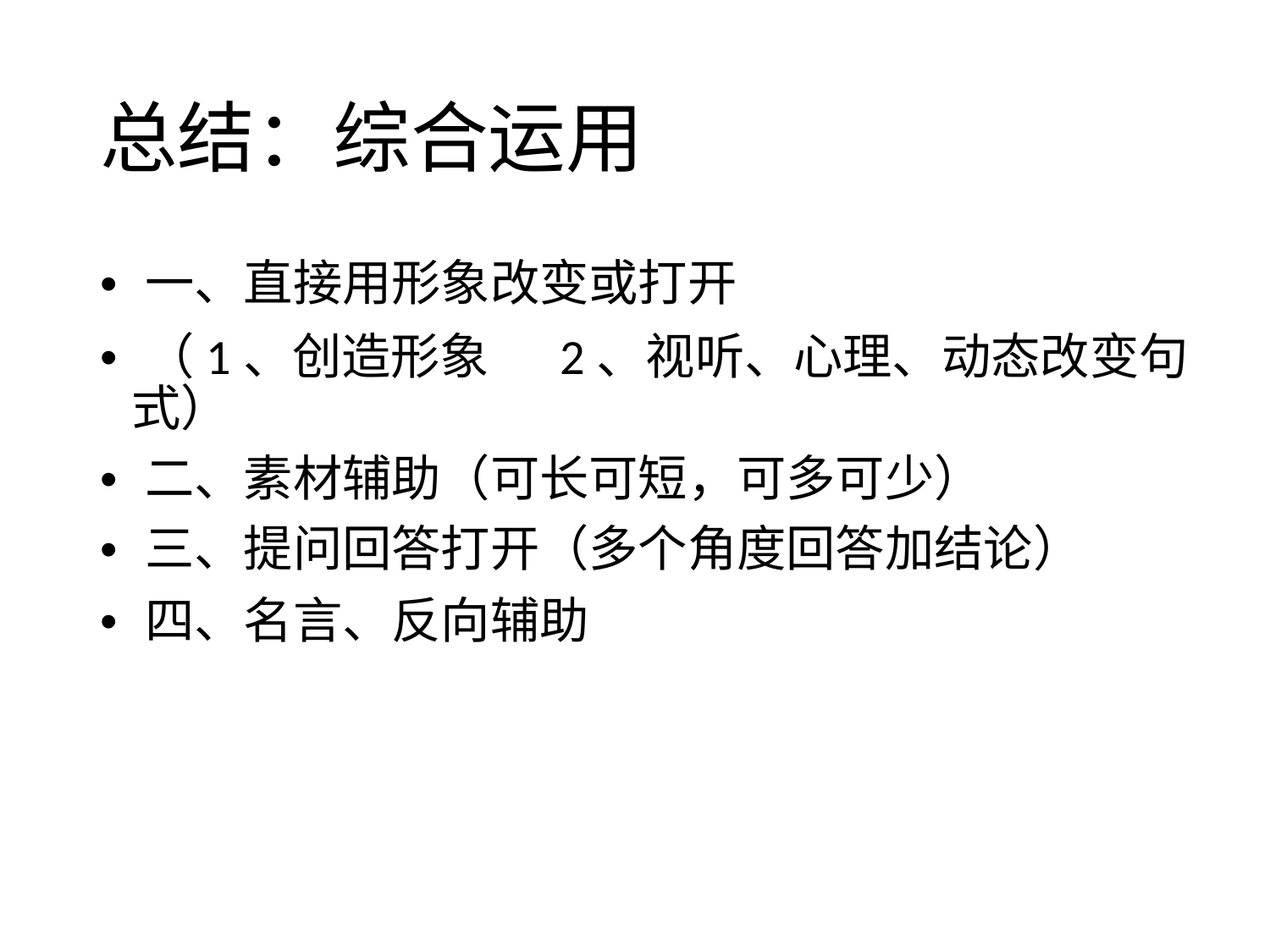

总结：综合运用
• 一、直接用形象改变或打开
• （1、创造形象 2、视听、心理、动态改变句
式）
• 二、素材辅助（可长可短，可多可少）
• 三、提问回答打开（多个角度回答加结论）
• 四、名言、反向辅助